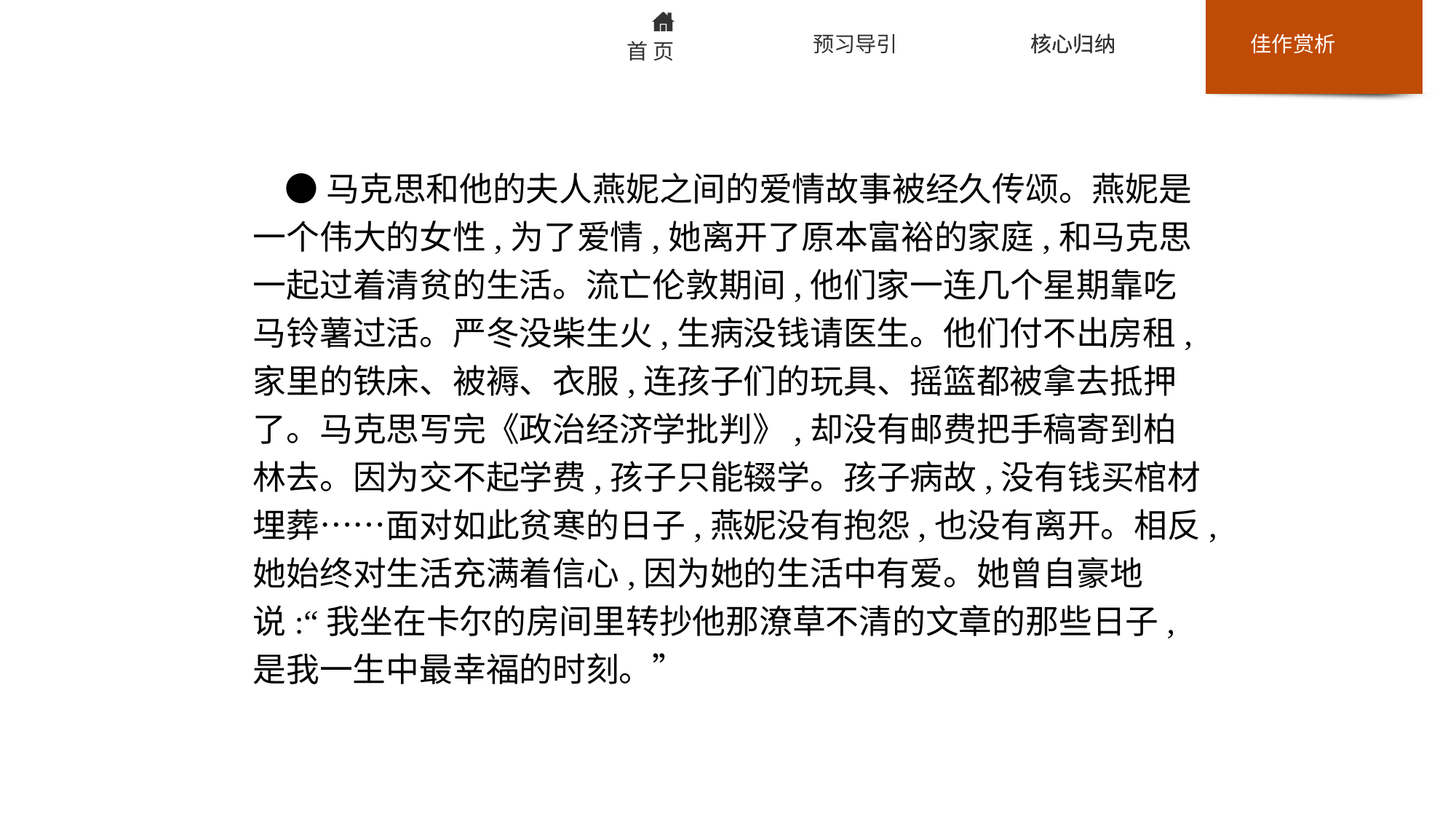

●马克思和他的夫人燕妮之间的爱情故事被经久传颂。燕妮是一个伟大的女性,为了爱情,她离开了原本富裕的家庭,和马克思一起过着清贫的生活。流亡伦敦期间,他们家一连几个星期靠吃马铃薯过活。严冬没柴生火,生病没钱请医生。他们付不出房租,家里的铁床、被褥、衣服,连孩子们的玩具、摇篮都被拿去抵押了。马克思写完《政治经济学批判》,却没有邮费把手稿寄到柏林去。因为交不起学费,孩子只能辍学。孩子病故,没有钱买棺材埋葬……面对如此贫寒的日子,燕妮没有抱怨,也没有离开。相反,她始终对生活充满着信心,因为她的生活中有爱。她曾自豪地说:“我坐在卡尔的房间里转抄他那潦草不清的文章的那些日子,是我一生中最幸福的时刻。”